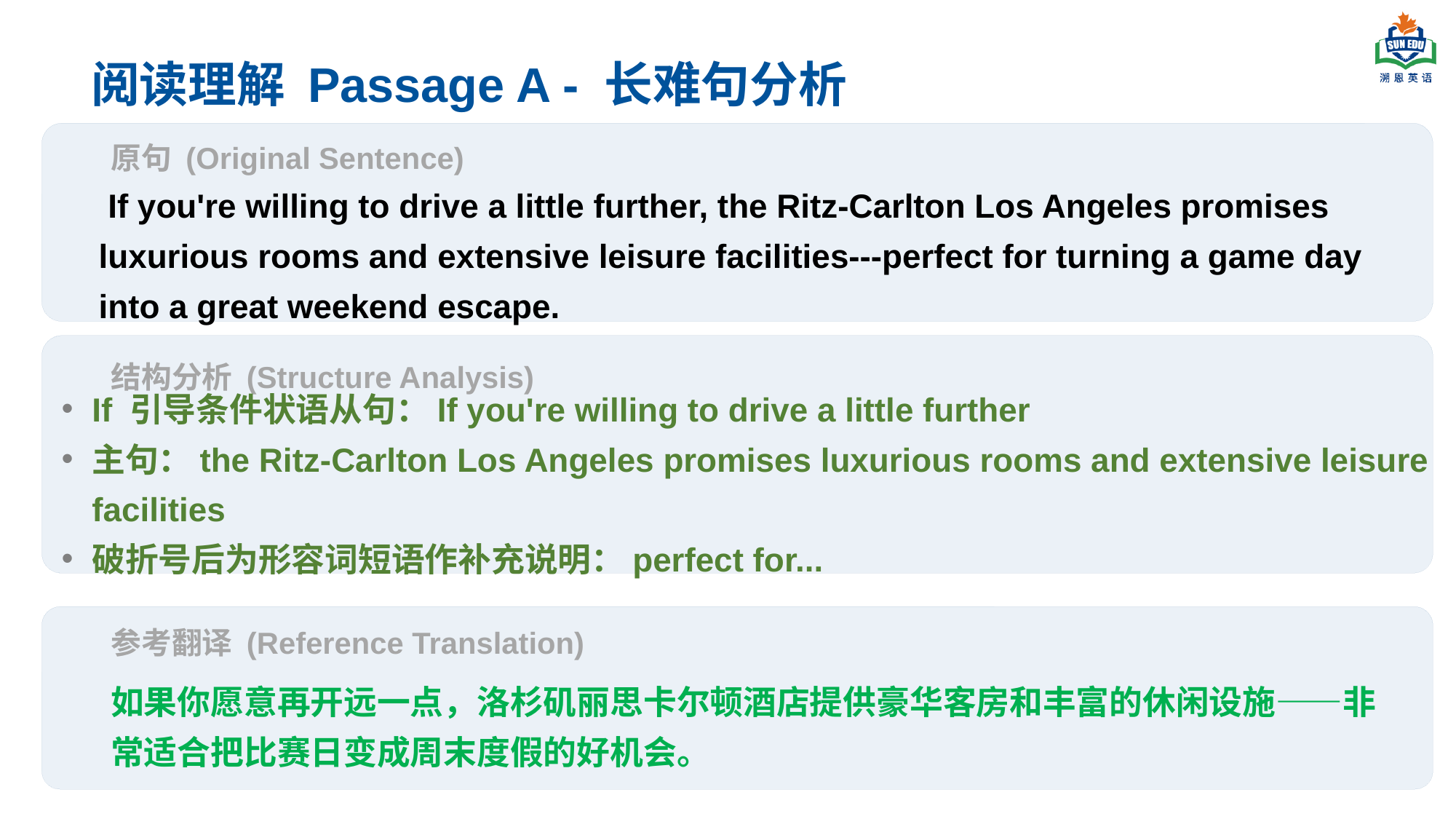

阅读理解 Passage A - 长难句分析

原句 (Original Sentence)
 If you're willing to drive a little further, the Ritz-Carlton Los Angeles promises luxurious rooms and extensive leisure facilities---perfect for turning a game day into a great weekend escape.

结构分析 (Structure Analysis)
If 引导条件状语从句：If you're willing to drive a little further
主句：the Ritz-Carlton Los Angeles promises luxurious rooms and extensive leisure facilities
破折号后为形容词短语作补充说明：perfect for...

参考翻译 (Reference Translation)
如果你愿意再开远一点，洛杉矶丽思卡尔顿酒店提供豪华客房和丰富的休闲设施——非常适合把比赛日变成周末度假的好机会。